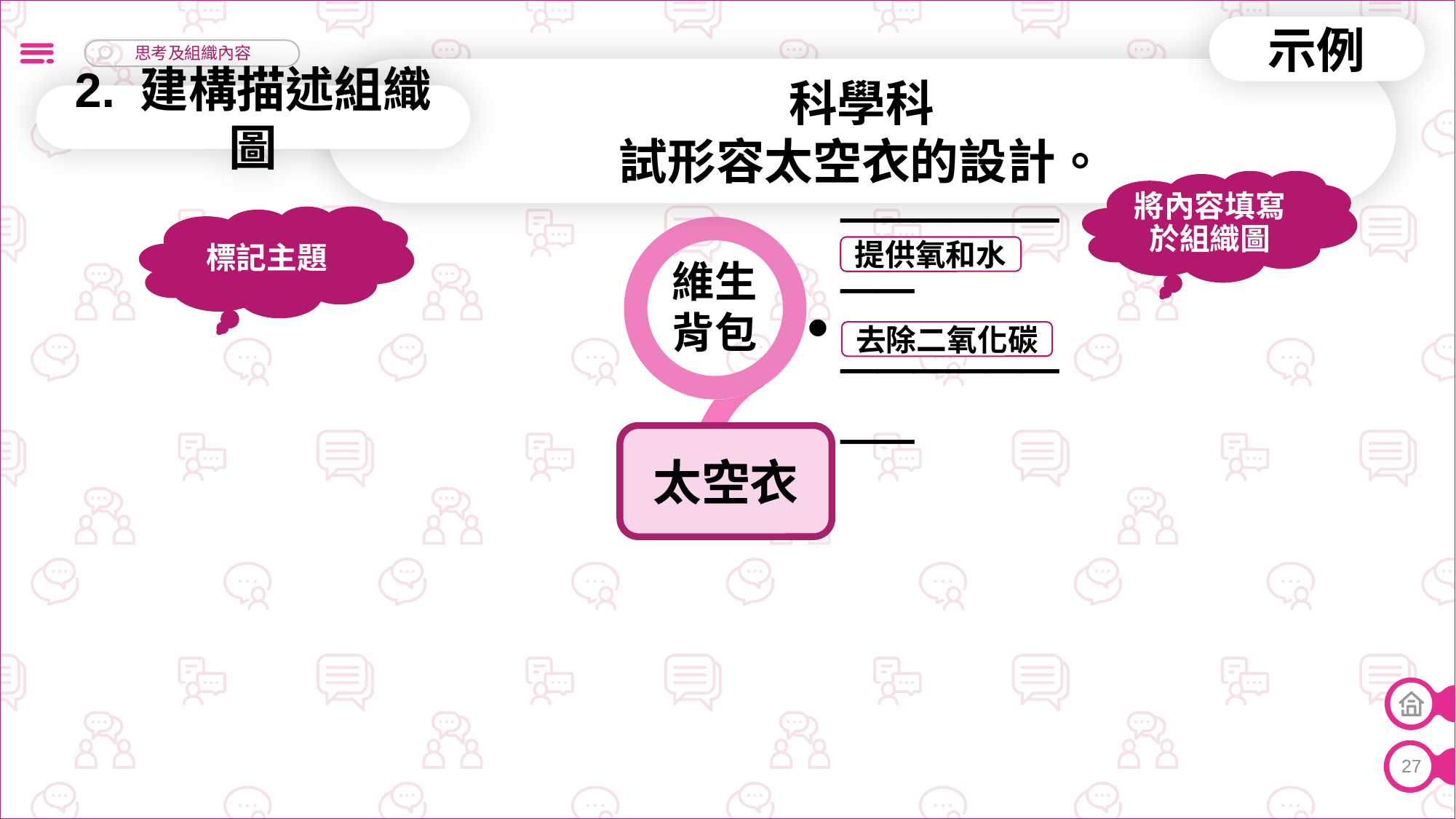

示例
科學科
試形容太空衣的設計。
2. 建構描述組織圖
將內容填寫於組織圖
標記主題

________
________
提供氧和水
維生背包
去除二氧化碳
太空衣
27